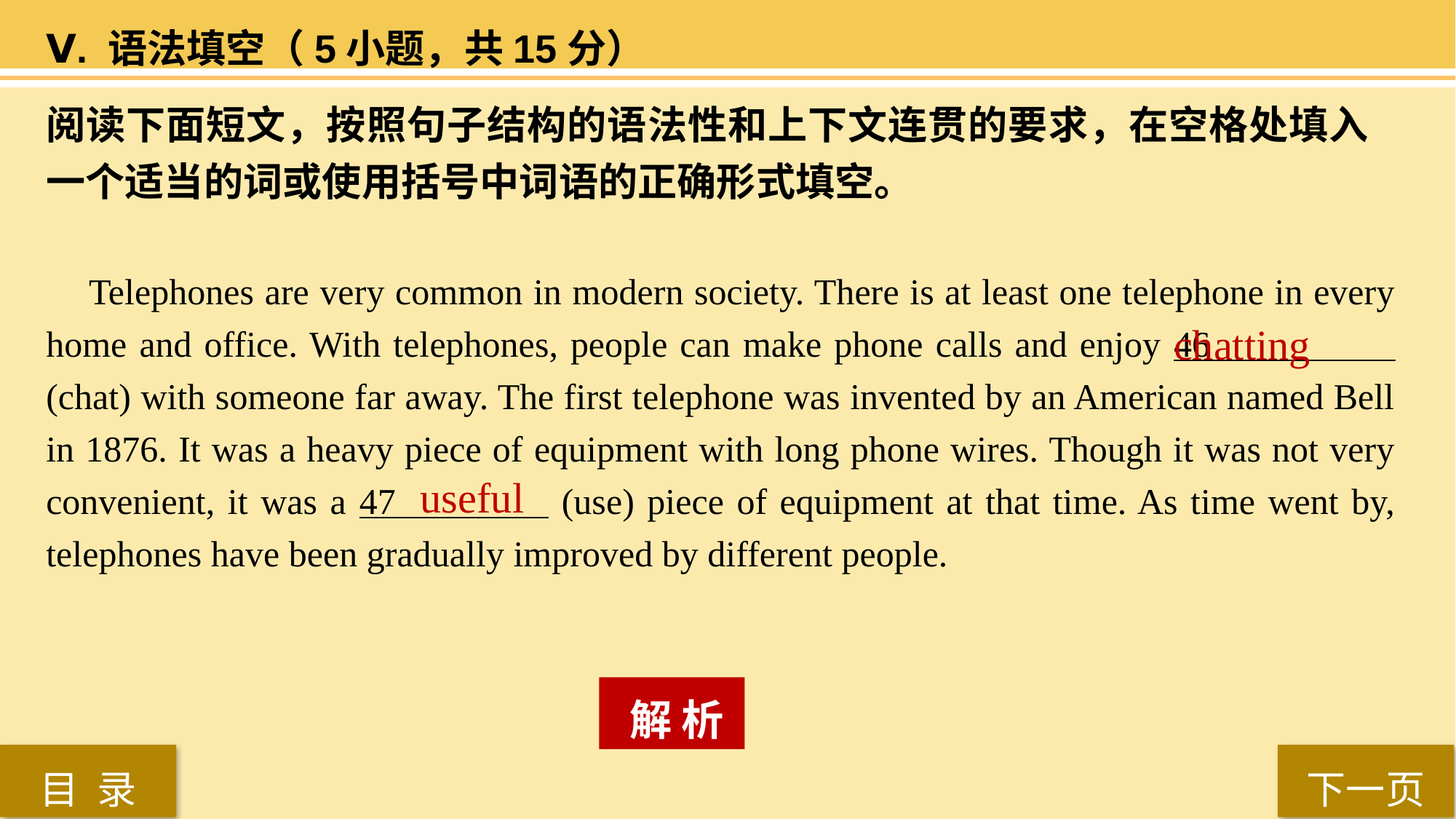

Ⅴ. 语法填空（5小题，共15分）
阅读下面短文，按照句子结构的语法性和上下文连贯的要求，在空格处填入一个适当的词或使用括号中词语的正确形式填空。
    Telephones are very common in modern society. There is at least one telephone in every home and office. With telephones, people can make phone calls and enjoy 46                (chat) with someone far away. The first telephone was invented by an American named Bell in 1876. It was a heavy piece of equipment with long phone wires. Though it was not very convenient, it was a 47             (use) piece of equipment at that time. As time went by, telephones have been gradually improved by different people.
chatting
useful
 解 析